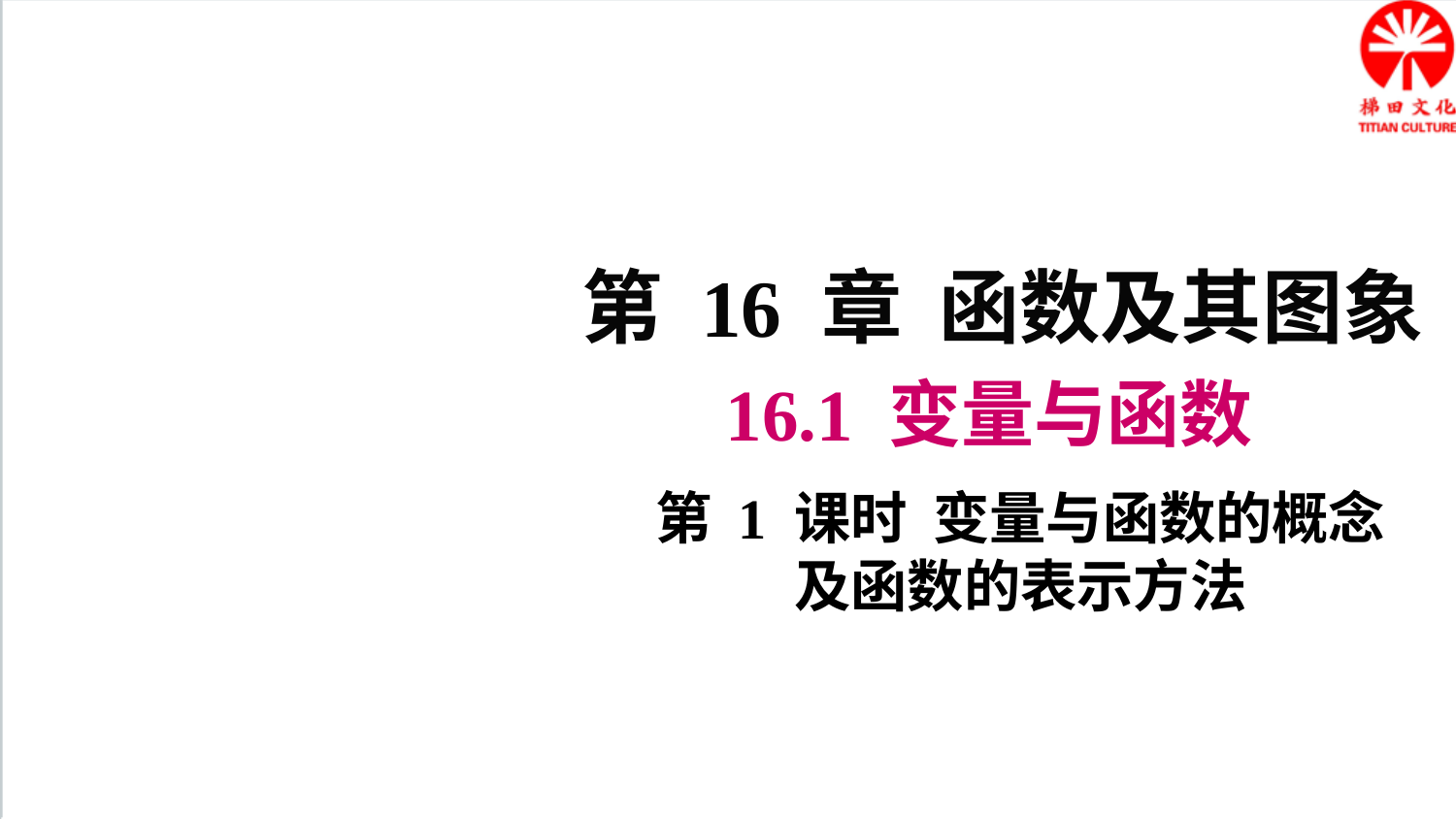

第 16 章  函数及其图象
16.1 变量与函数
第 1 课时  变量与函数的概念
及函数的表示方法